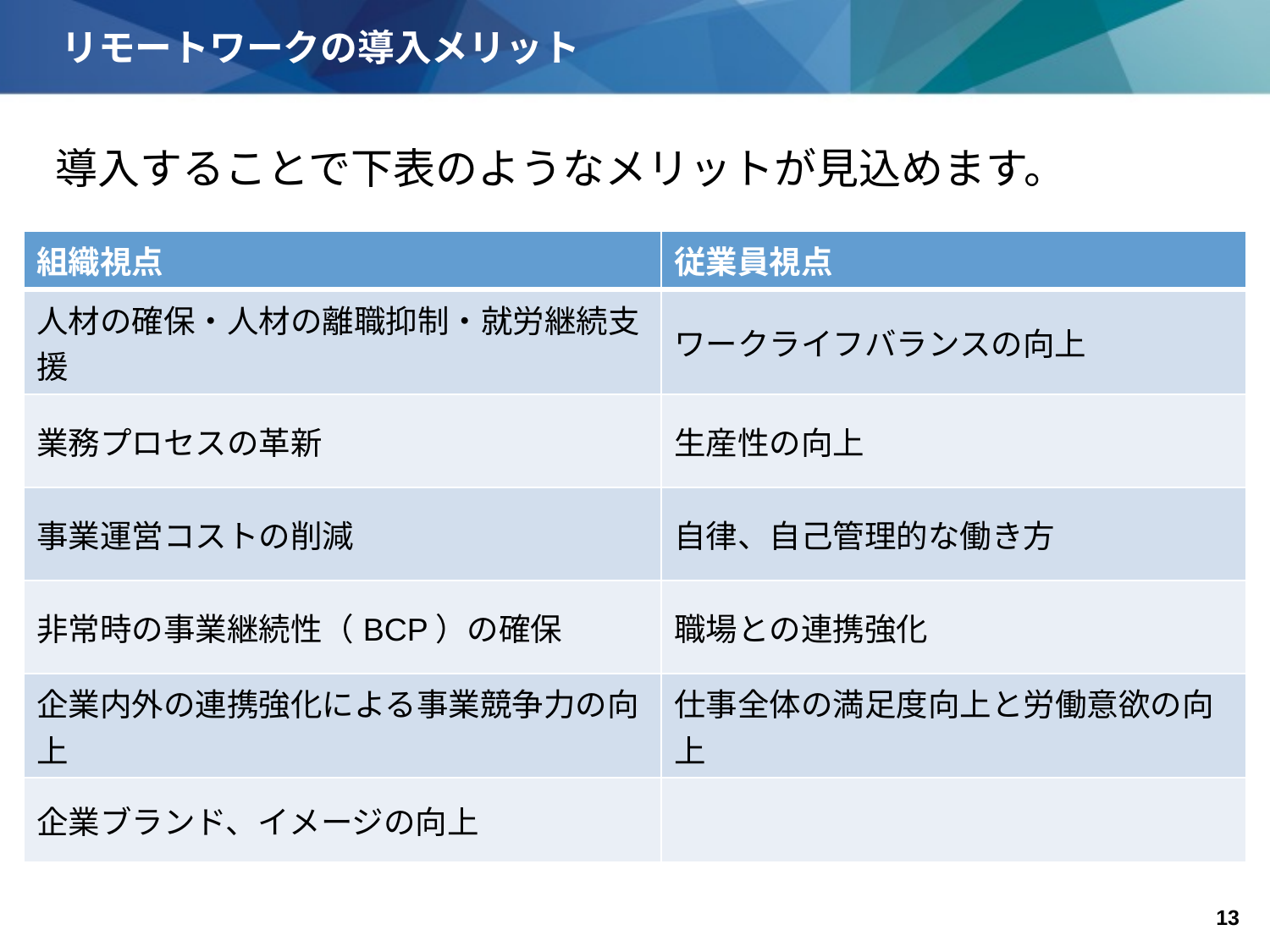

# リモートワークの導入メリット
導入することで下表のようなメリットが見込めます。
| 組織視点 | 従業員視点 |
| --- | --- |
| 人材の確保・人材の離職抑制・就労継続支援 | ワークライフバランスの向上 |
| 業務プロセスの革新 | 生産性の向上 |
| 事業運営コストの削減 | 自律、自己管理的な働き方 |
| 非常時の事業継続性（BCP）の確保 | 職場との連携強化 |
| 企業内外の連携強化による事業競争力の向上 | 仕事全体の満足度向上と労働意欲の向上 |
| 企業ブランド、イメージの向上 |  |